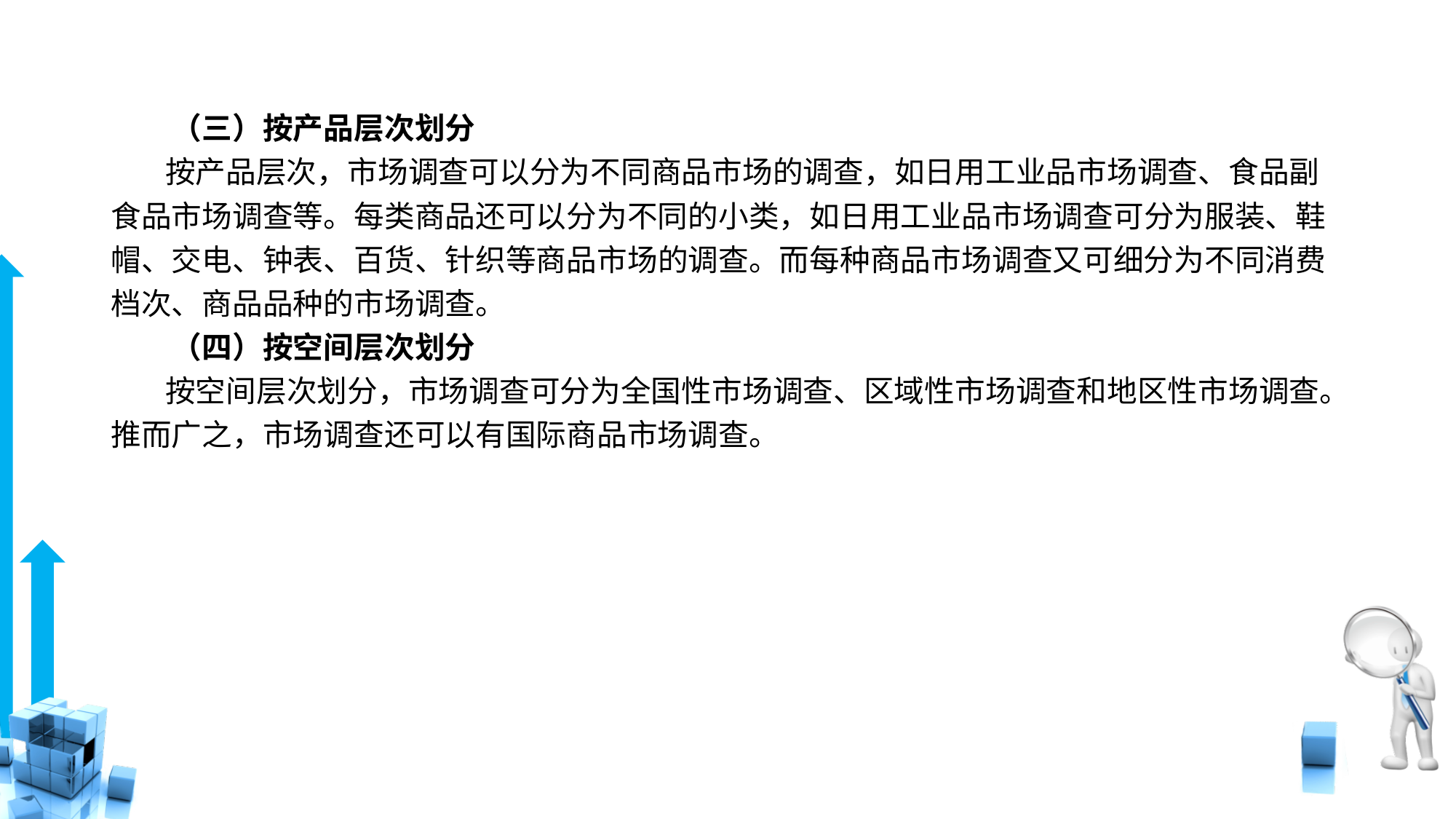

# （三）按产品层次划分
       按产品层次，市场调查可以分为不同商品市场的调查，如日用工业品市场调查、食品副食品市场调查等。每类商品还可以分为不同的小类，如日用工业品市场调查可分为服装、鞋帽、交电、钟表、百货、针织等商品市场的调查。而每种商品市场调查又可细分为不同消费档次、商品品种的市场调查。
　　（四）按空间层次划分
       按空间层次划分，市场调查可分为全国性市场调查、区域性市场调查和地区性市场调查。
推而广之，市场调查还可以有国际商品市场调查。